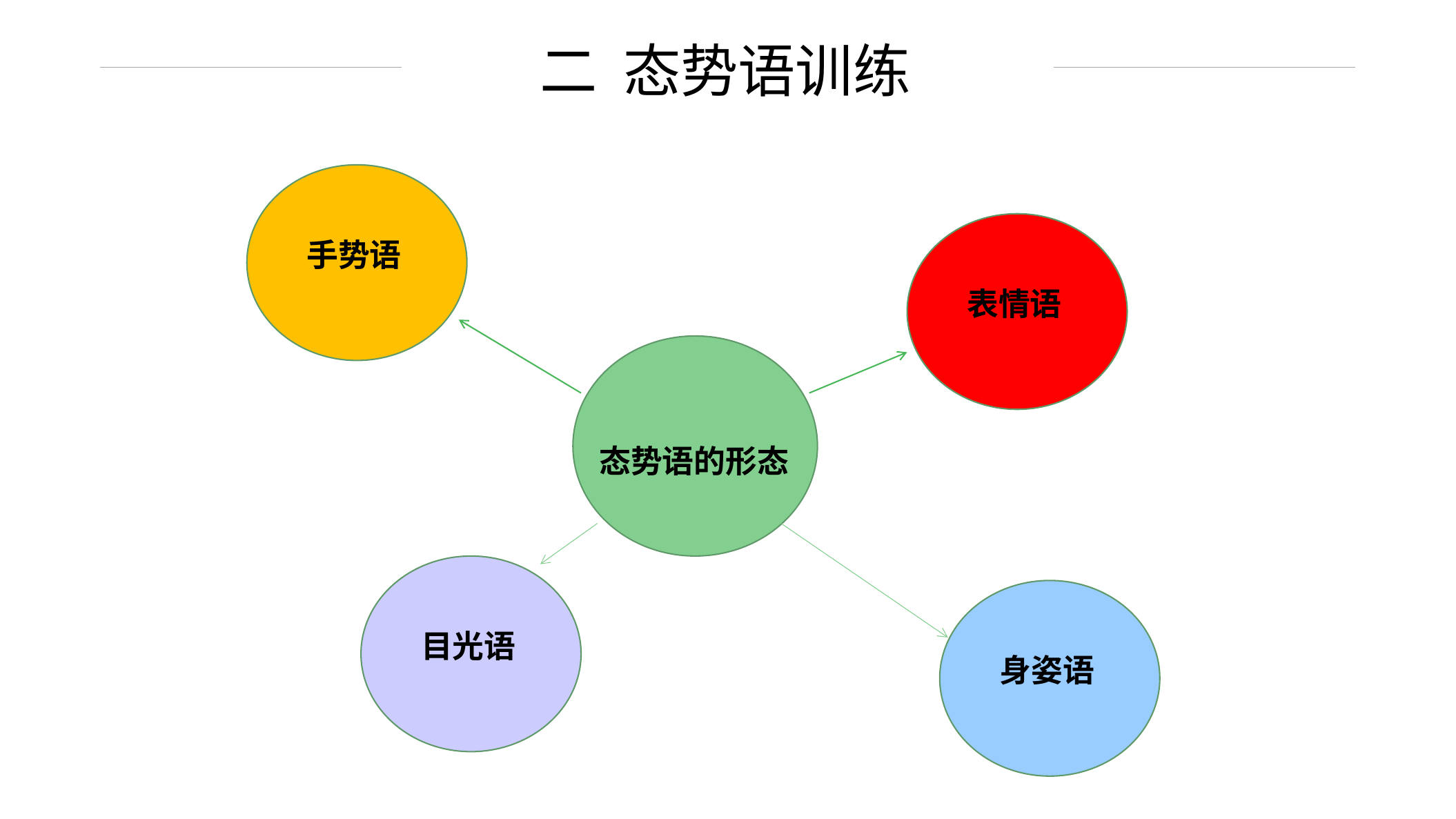

二  态势语训练

手势语
表情语

态势语的形态

目光语
身姿语